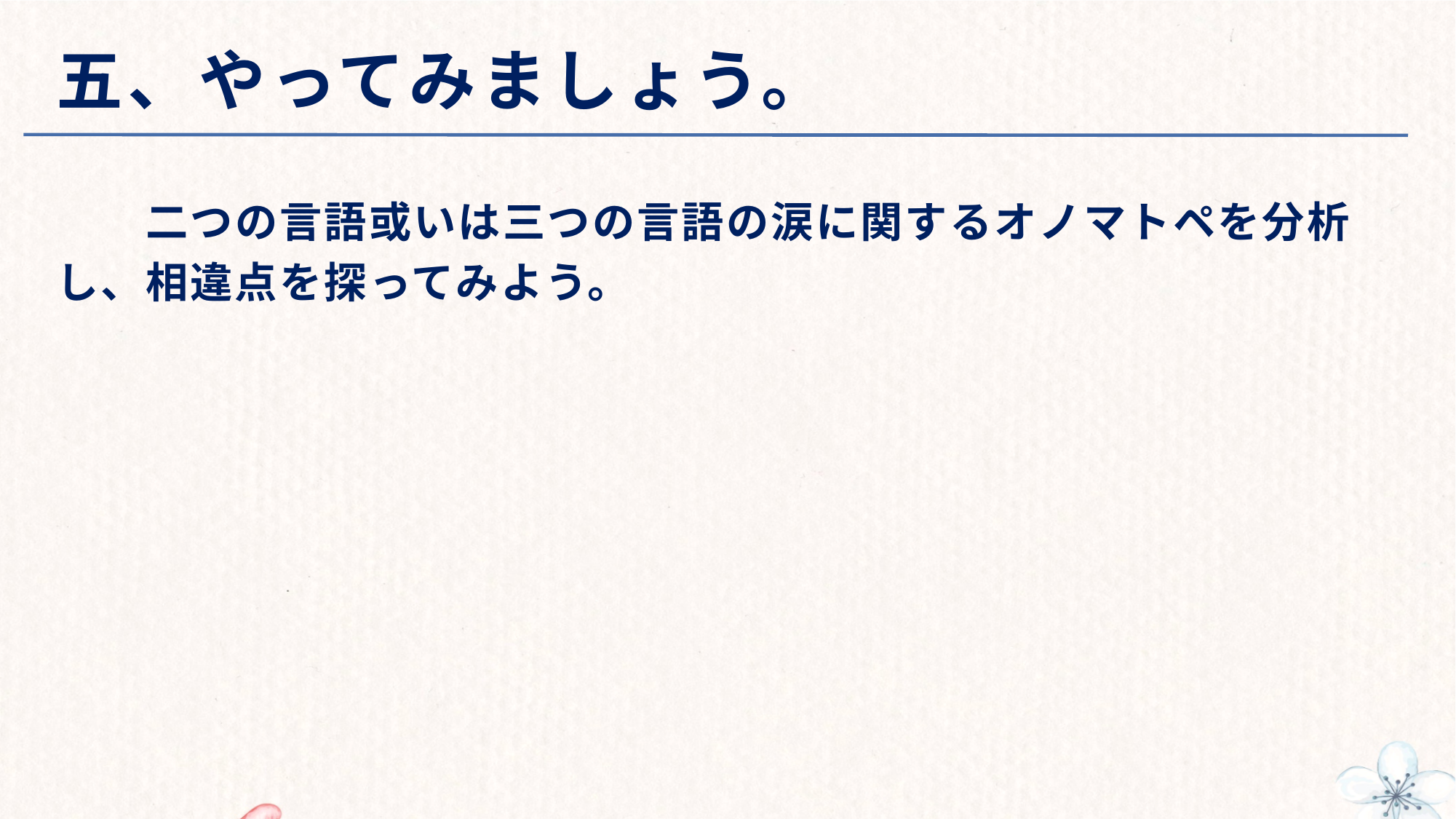

# 五、やってみましょう。
　　二つの言語或いは三つの言語の涙に関するオノマトペを分析し、相違点を探ってみよう。